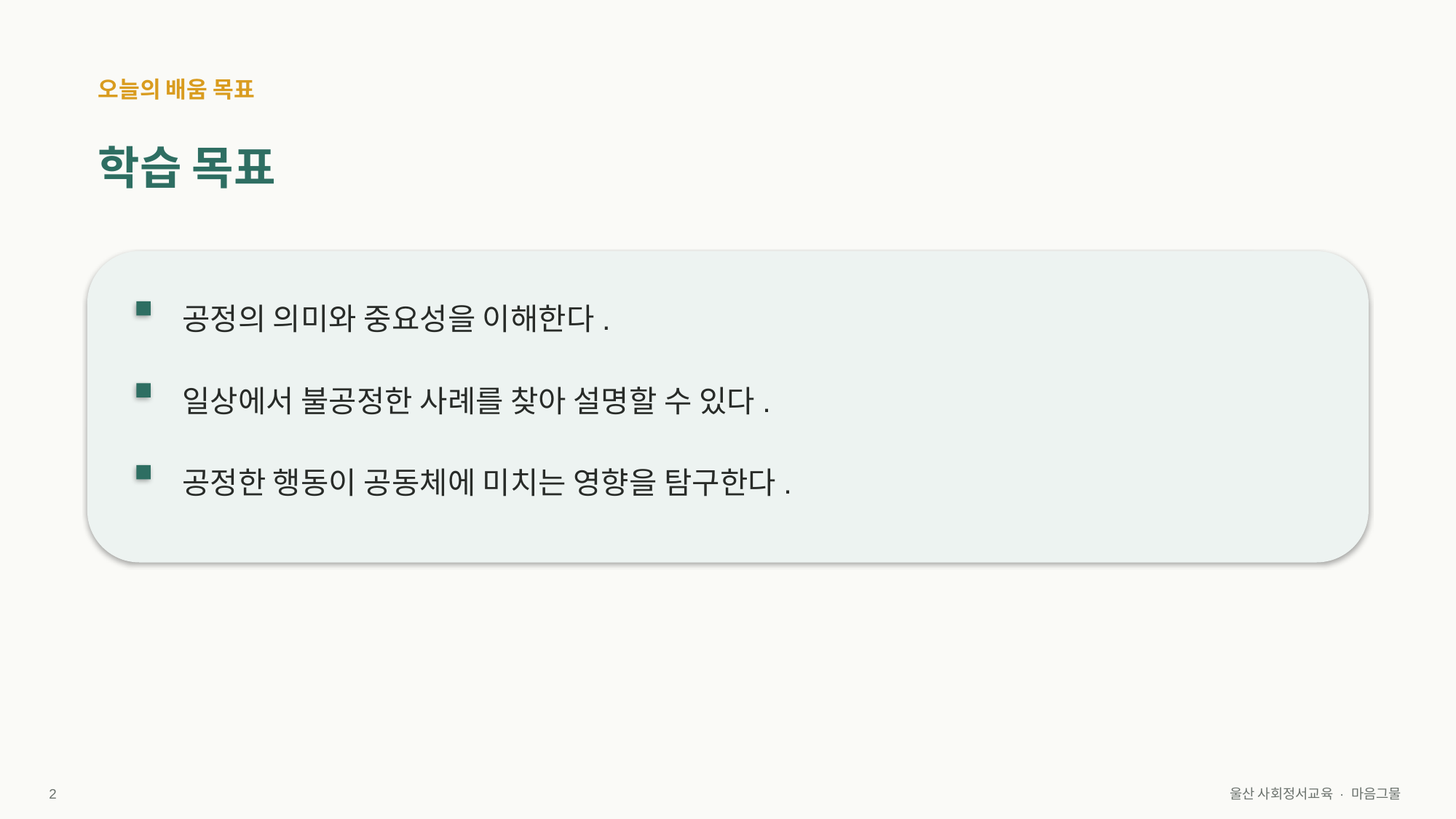

오늘의 배움 목표
학습 목표

공정의 의미와 중요성을 이해한다.

일상에서 불공정한 사례를 찾아 설명할 수 있다.

공정한 행동이 공동체에 미치는 영향을 탐구한다.

2
울산 사회정서교육 · 마음그물